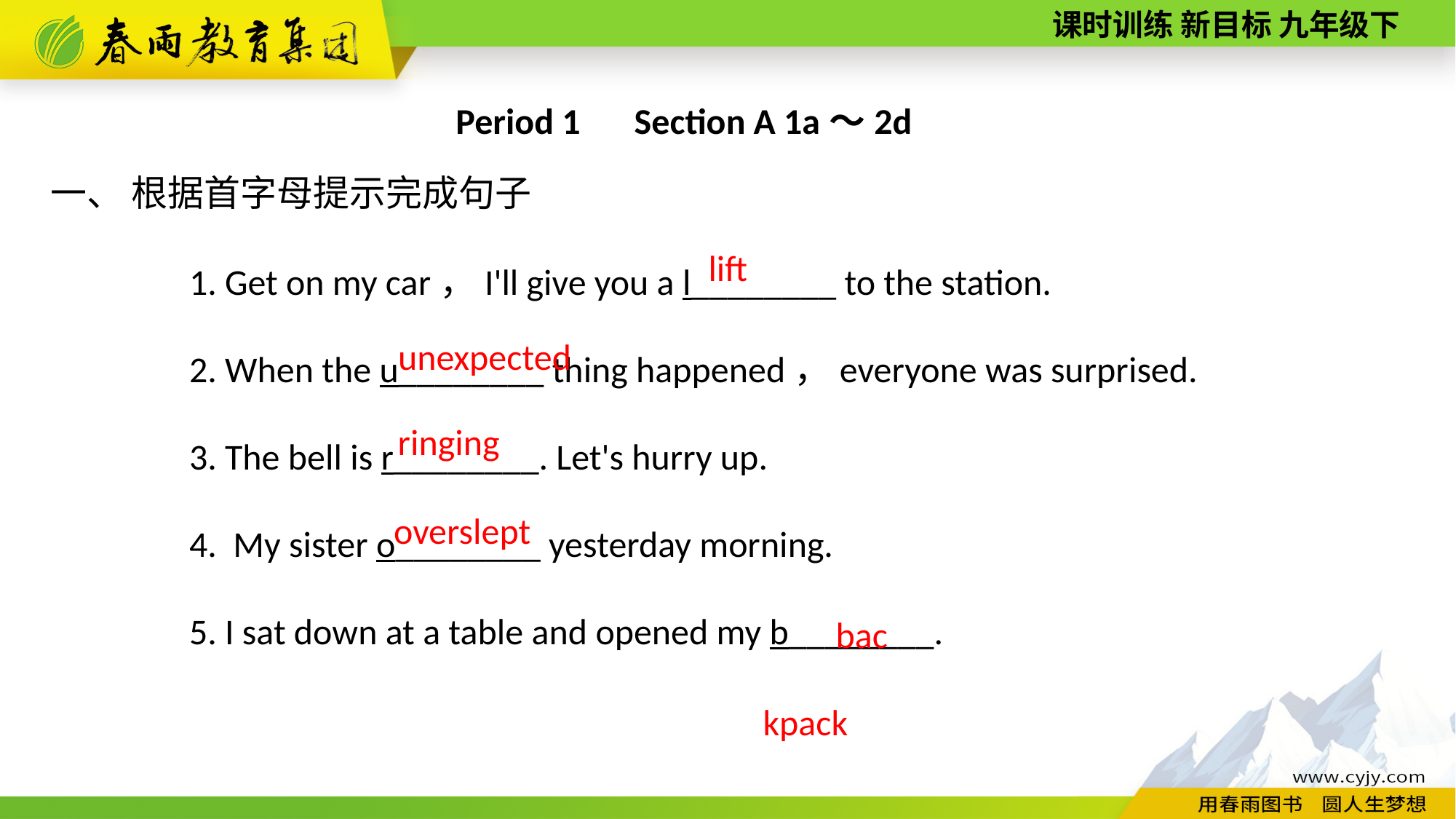

Period 1　Section A 1a～2d
一、 根据首字母提示完成句子
1. Get on my car，I'll give you a l________ to the station.
2. When the u________ thing happened，everyone was surprised.
3. The bell is r________. Let's hurry up.
4.  My sister o________ yesterday morning.
5. I sat down at a table and opened my b________.
lift
unexpected
ringing
overslept
backpack